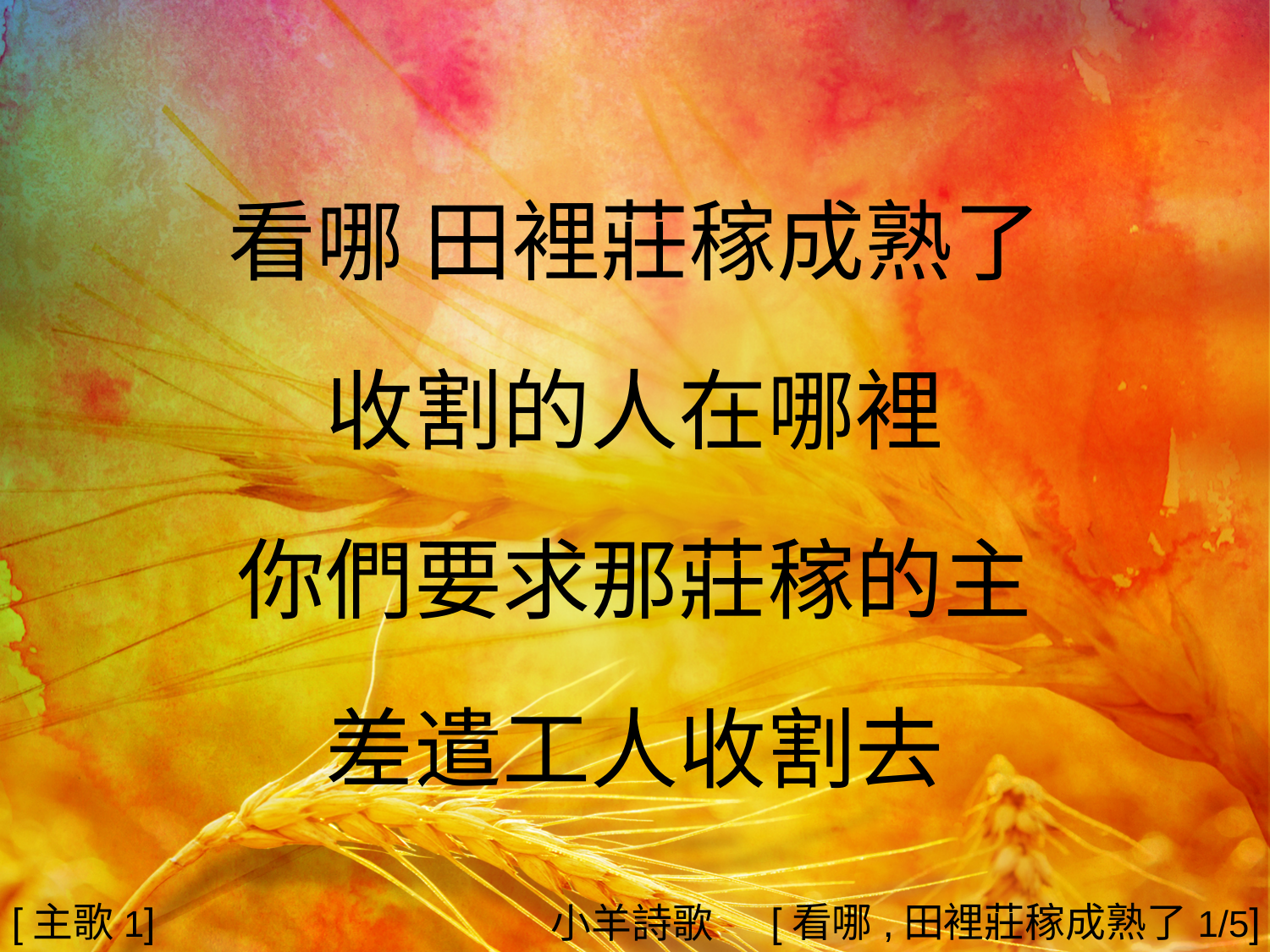

看哪 田裡莊稼成熟了

收割的人在哪裡

你們要求那莊稼的主

差遣工人收割去
#

[主歌1]
[看哪,田裡莊稼成熟了1/5]
小羊詩歌